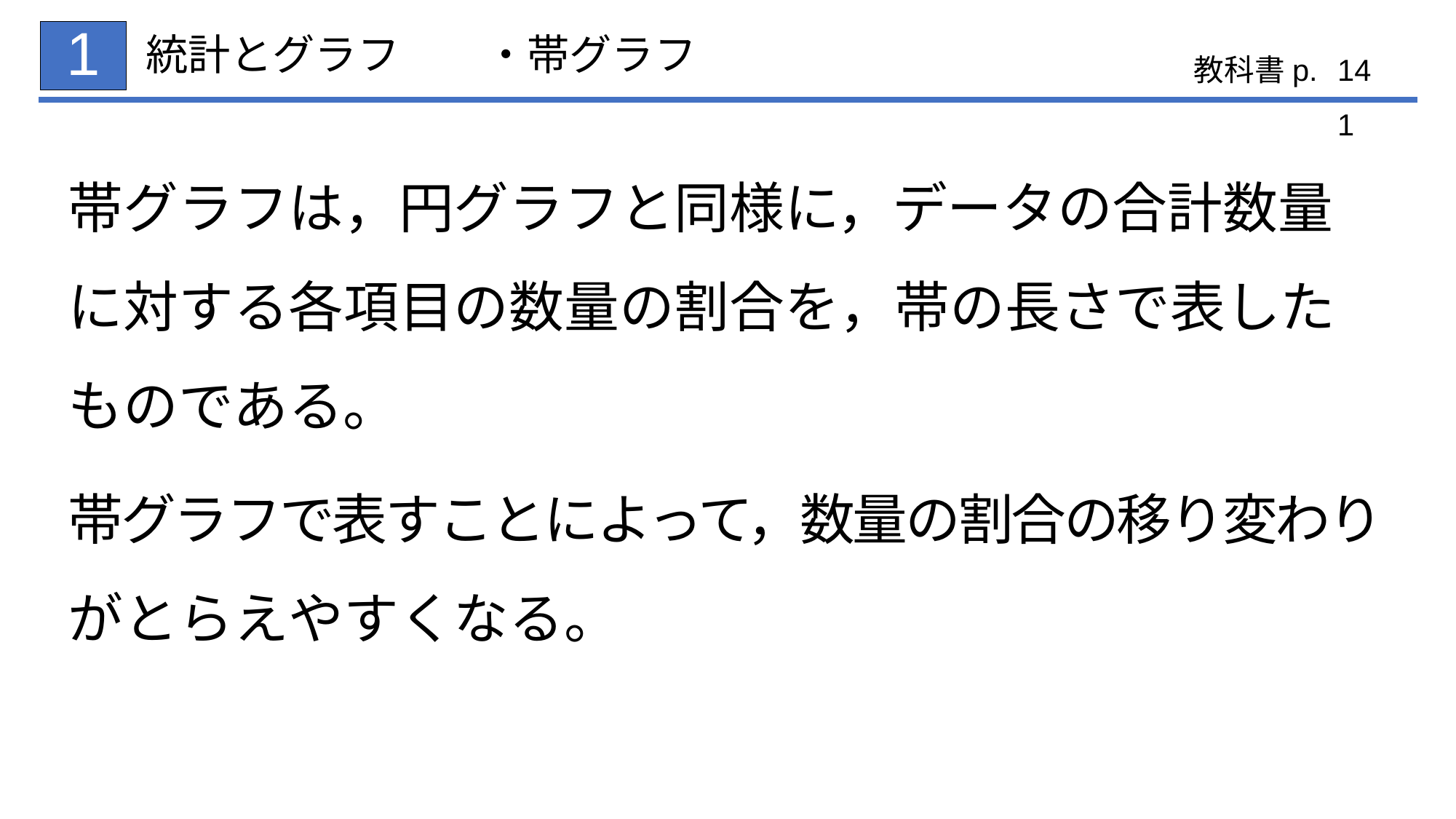

1
# 統計とグラフ　　・帯グラフ
141
帯グラフは，円グラフと同様に，データの合計数量に対する各項目の数量の割合を，帯の長さで表したものである。
帯グラフで表すことによって，数量の割合の移り変わり
がとらえやすくなる。